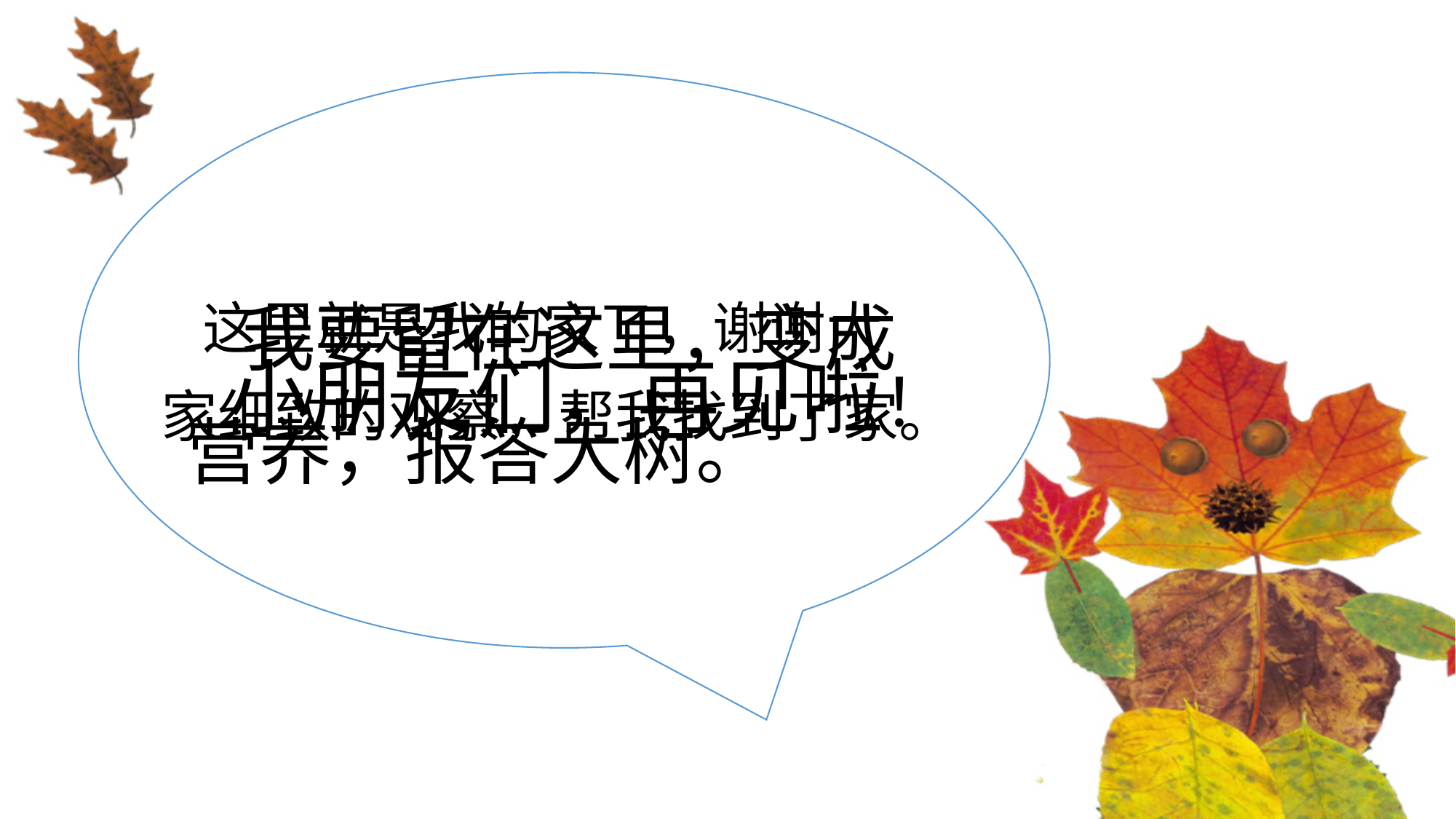

# 这里就是我的家了，谢谢大家细致的观察，帮我找到了家。
    我要留在这里，变成营养，报答大树。
  小朋友们，再见啦！